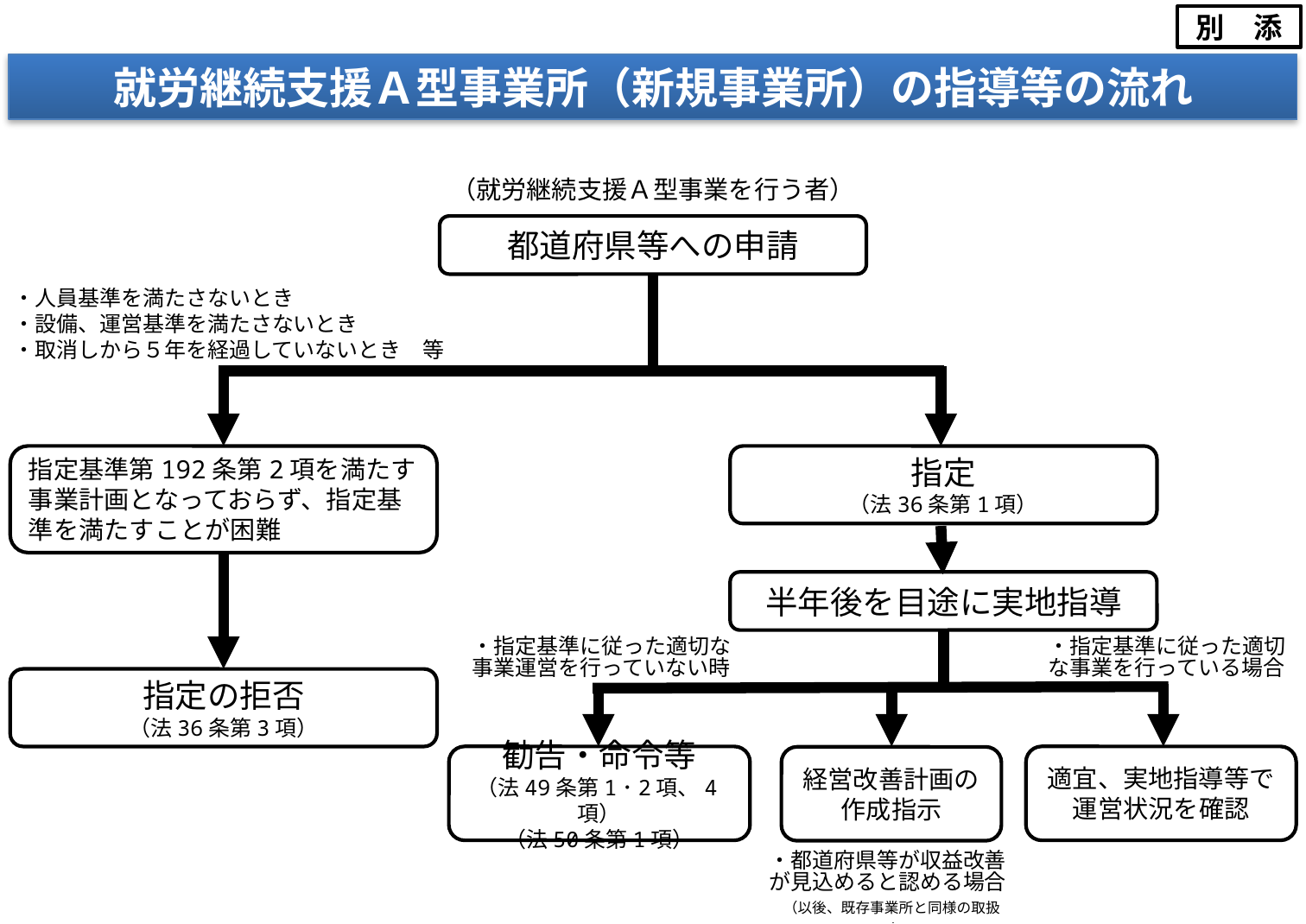

別　添
就労継続支援Ａ型事業所（新規事業所）の指導等の流れ
（就労継続支援Ａ型事業を行う者）
都道府県等への申請
・人員基準を満たさないとき
・設備、運営基準を満たさないとき
・取消しから５年を経過していないとき　等
指定
（法36条第1項）
指定基準第192条第2項を満たす事業計画となっておらず、指定基準を満たすことが困難
半年後を目途に実地指導
・指定基準に従った適切な事業運営を行っていない時
・指定基準に従った適切な事業を行っている場合
指定の拒否
（法36条第3項）
勧告・命令等
（法49条第1･2項、4項）
（法50条第1項）
適宜、実地指導等で
運営状況を確認
経営改善計画の作成指示
・都道府県等が収益改善が見込めると認める場合
（以後、既存事業所と同様の取扱い）